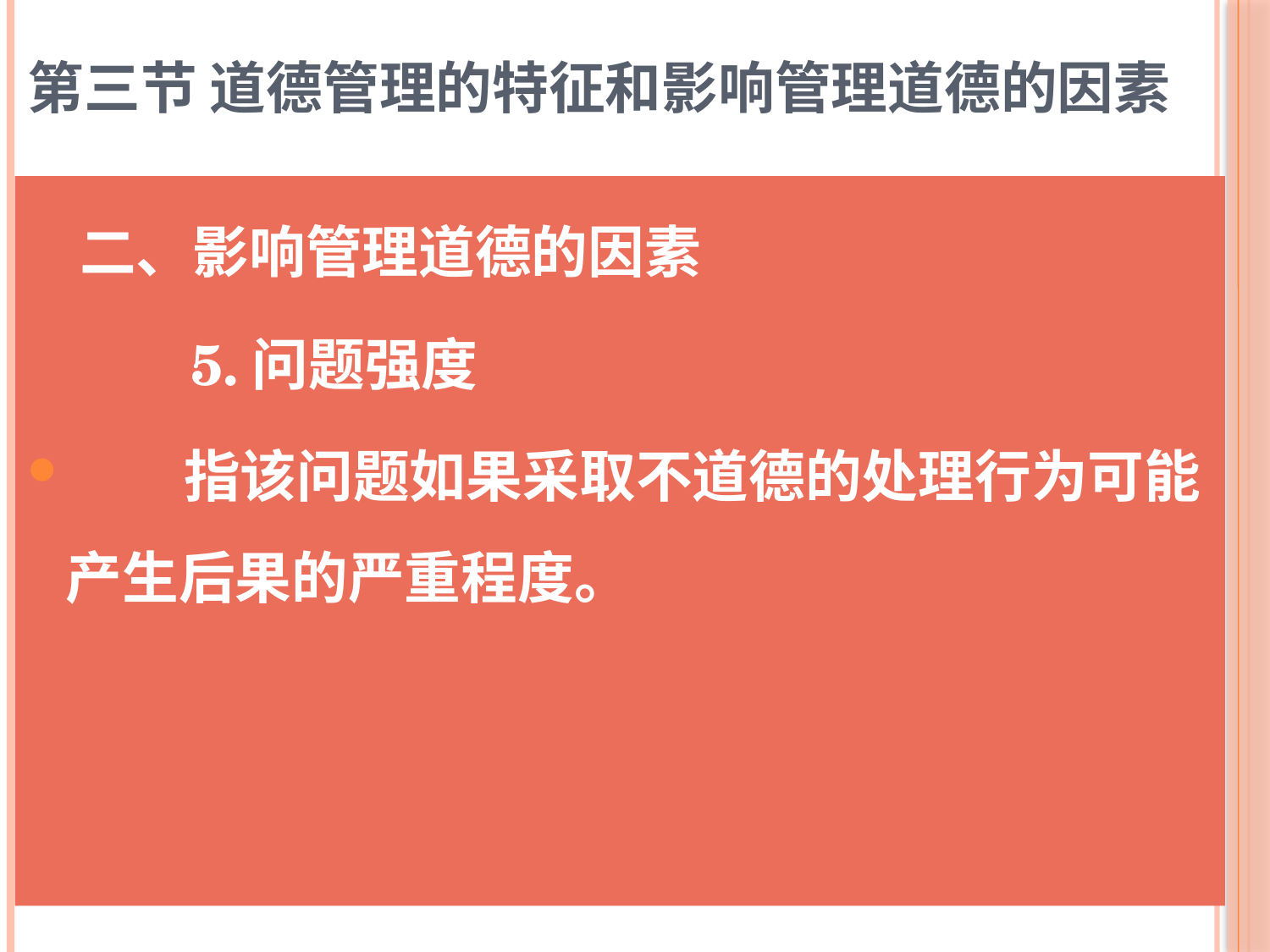

# 第三节 道德管理的特征和影响管理道德的因素
   二、影响管理道德的因素
          5.问题强度
        指该问题如果采取不道德的处理行为可能产生后果的严重程度。